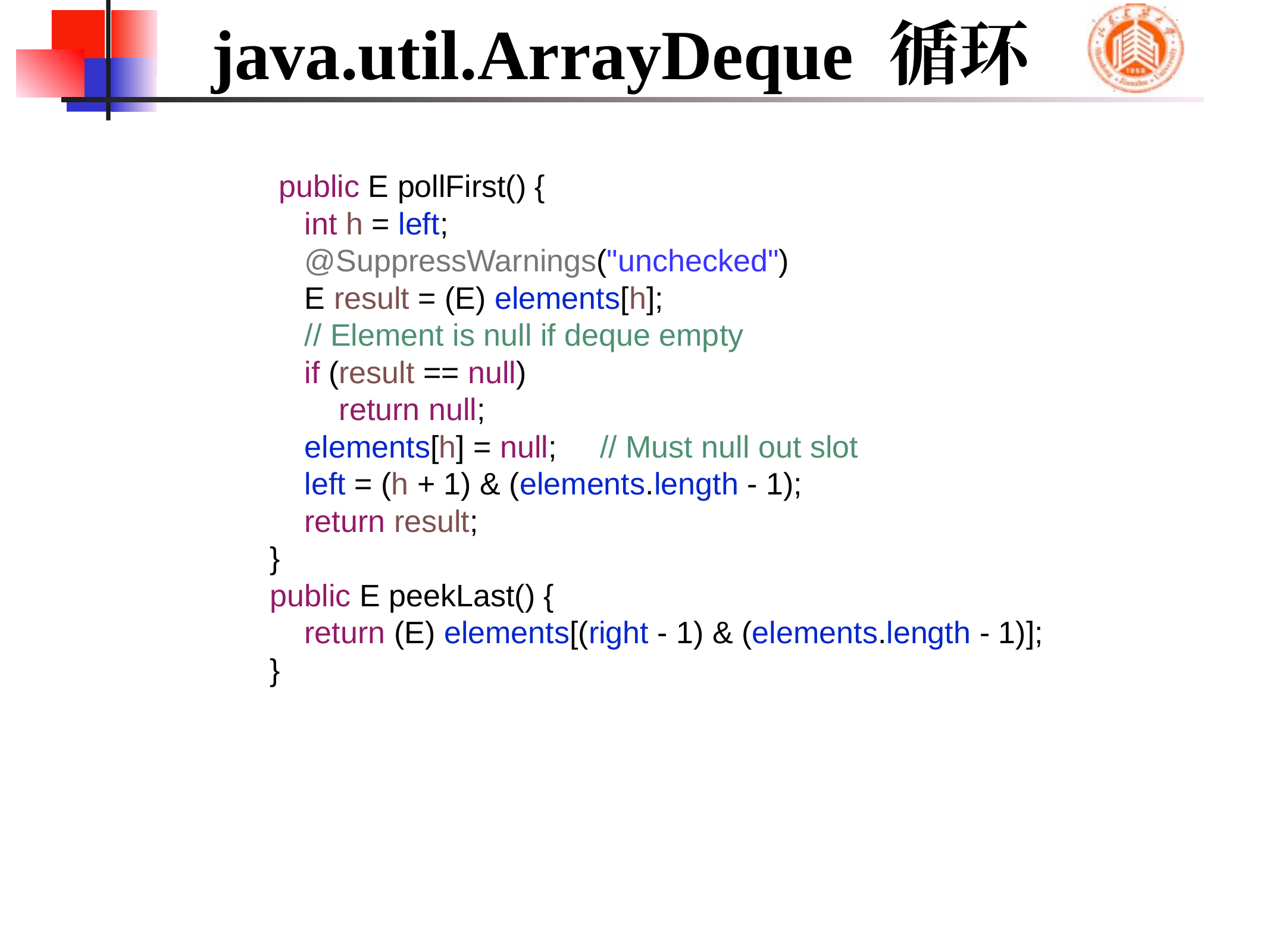

# java.util.ArrayDeque 循环
     public E pollFirst() {
        int h = left;
        @SuppressWarnings("unchecked")
        E result = (E) elements[h];
        // Element is null if deque empty
        if (result == null)
            return null;
        elements[h] = null;     // Must null out slot
        left = (h + 1) & (elements.length - 1);
        return result;
    }
    public E peekLast() {
        return (E) elements[(right - 1) & (elements.length - 1)];
    }